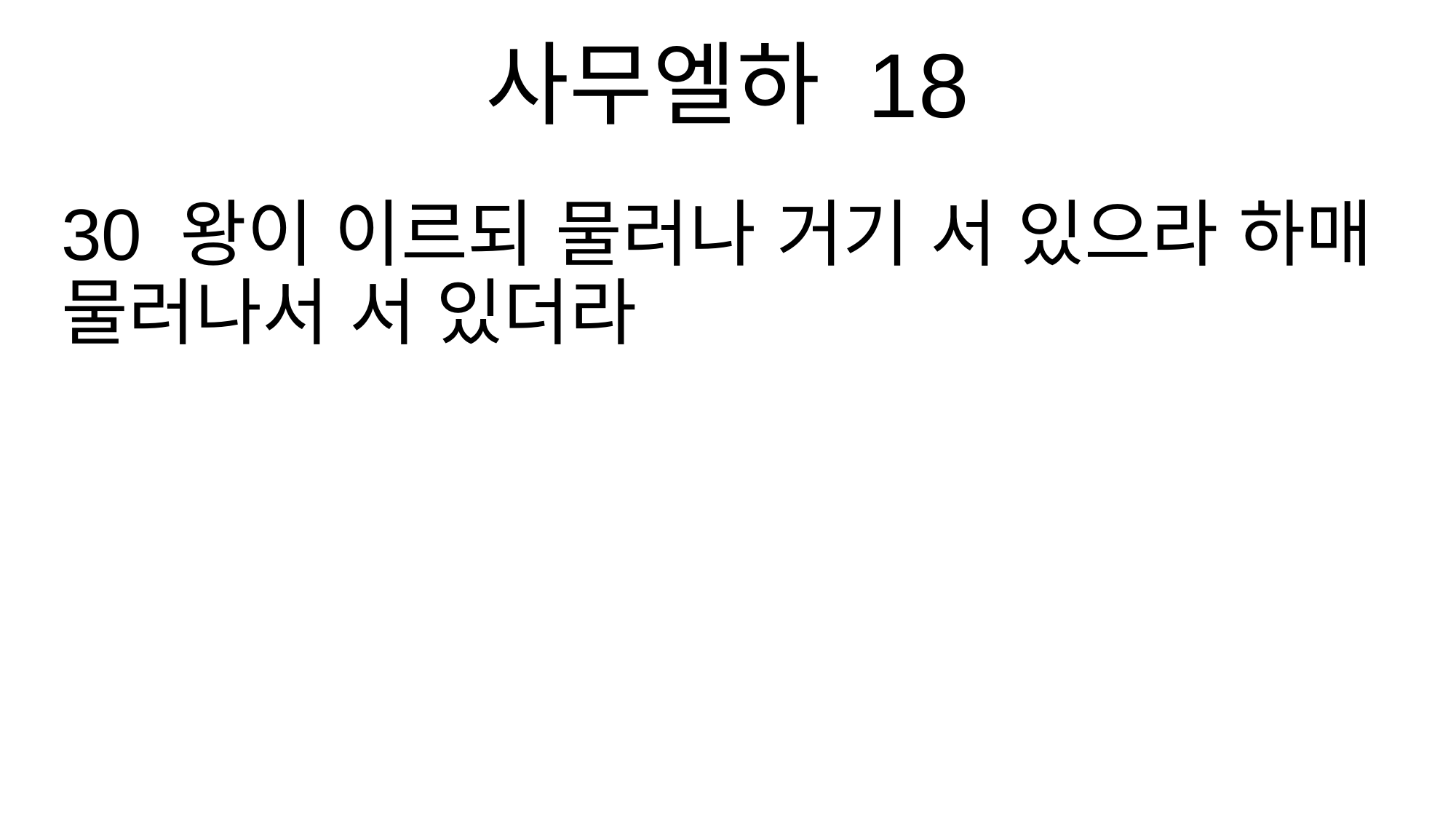

사무엘하 18
30 왕이 이르되 물러나 거기 서 있으라 하매 물러나서 서 있더라